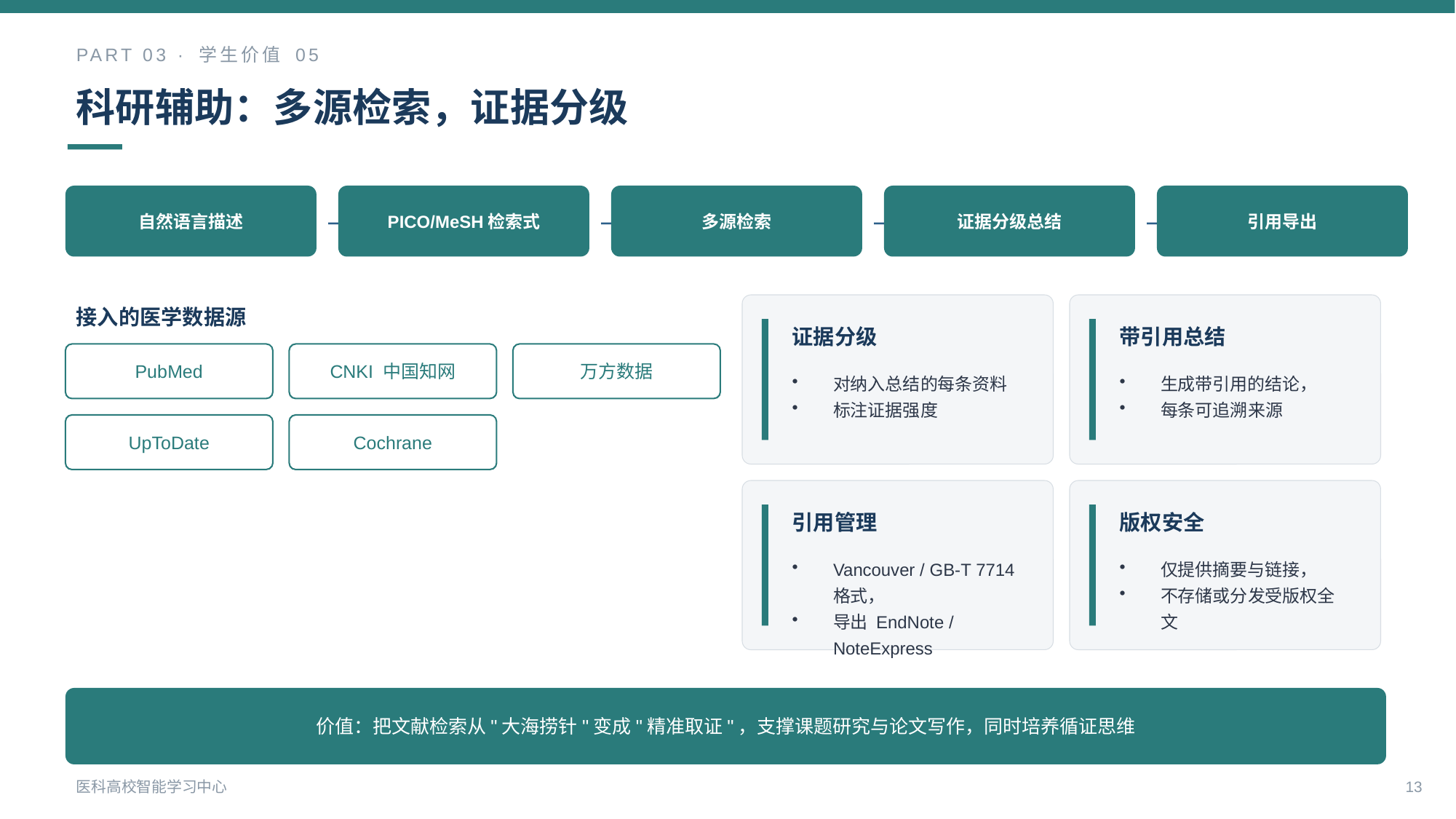

PART 03 · 学生价值 05
科研辅助：多源检索，证据分级

→

→

→

→

自然语言描述
PICO/MeSH检索式
多源检索
证据分级总结
引用导出
接入的医学数据源

证据分级
带引用总结

PubMed
CNKI 中国知网
万方数据
对纳入总结的每条资料
标注证据强度
生成带引用的结论，
每条可追溯来源

UpToDate
Cochrane

引用管理
版权安全

Vancouver / GB-T 7714 格式，
导出 EndNote / NoteExpress
仅提供摘要与链接，
不存储或分发受版权全文

价值：把文献检索从"大海捞针"变成"精准取证"，支撑课题研究与论文写作，同时培养循证思维
医科高校智能学习中心
13